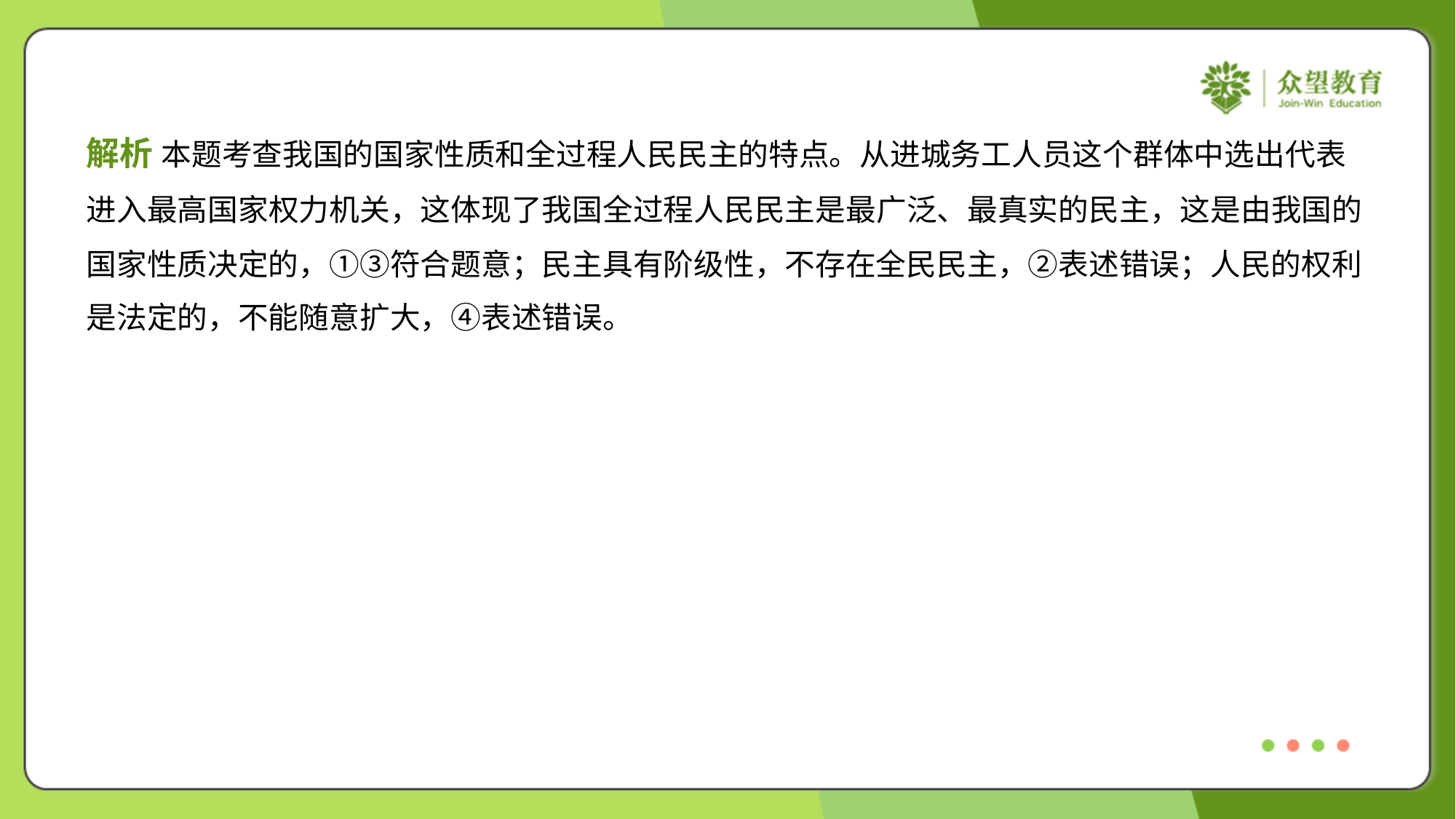

解析 本题考查我国的国家性质和全过程人民民主的特点。从进城务工人员这个群体中选出代表
进入最高国家权力机关，这体现了我国全过程人民民主是最广泛、最真实的民主，这是由我国的
国家性质决定的，①③符合题意；民主具有阶级性，不存在全民民主，②表述错误；人民的权利
是法定的，不能随意扩大，④表述错误。